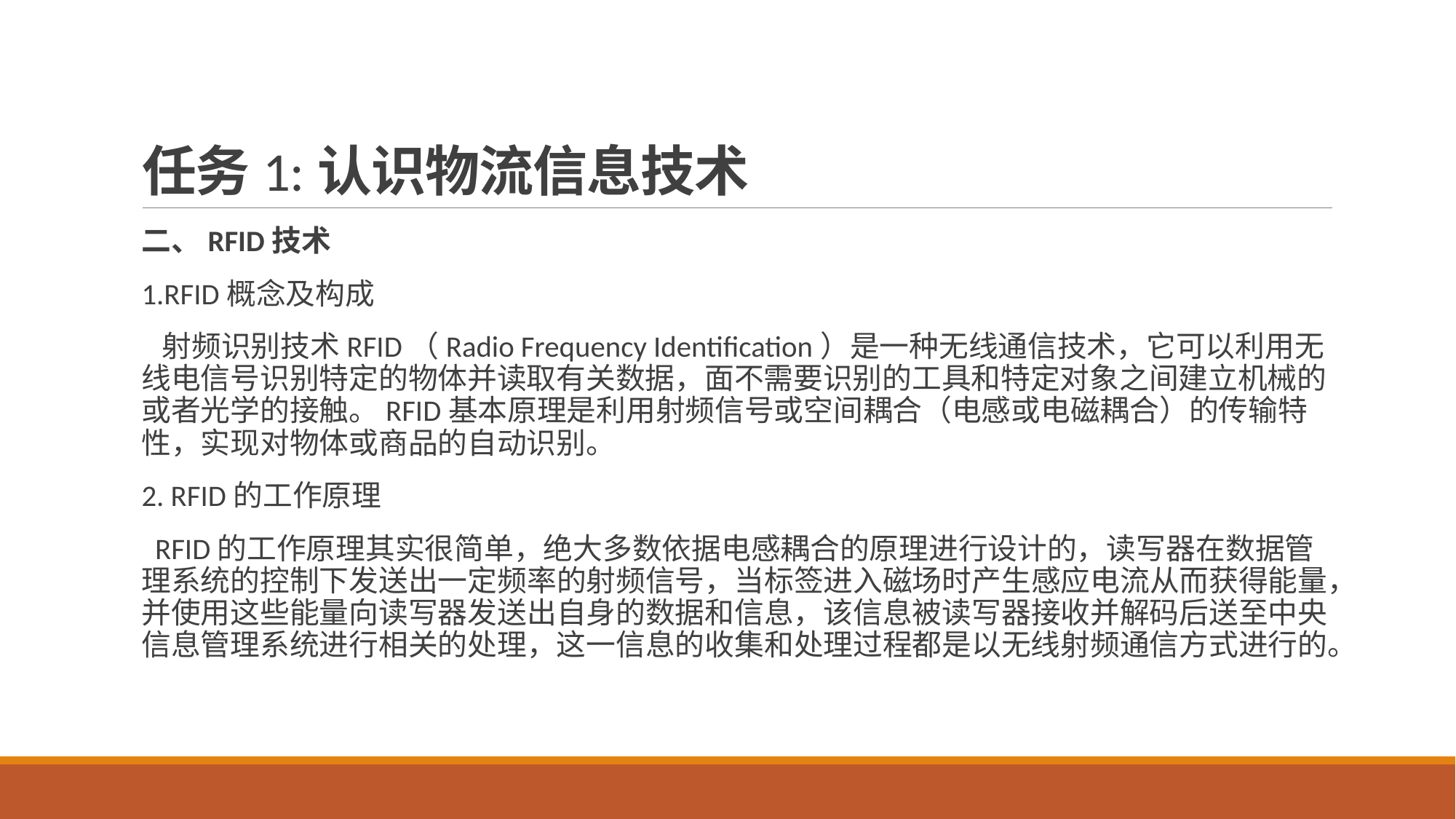

# 任务1:认识物流信息技术
二、RFID技术
1.RFID概念及构成
  射频识别技术RFID（Radio Frequency Identification）是一种无线通信技术，它可以利用无线电信号识别特定的物体并读取有关数据，面不需要识别的工具和特定对象之间建立机械的或者光学的接触。RFID基本原理是利用射频信号或空间耦合（电感或电磁耦合）的传输特性，实现对物体或商品的自动识别。
2. RFID的工作原理
  RFID的工作原理其实很简单，绝大多数依据电感耦合的原理进行设计的，读写器在数据管理系统的控制下发送出一定频率的射频信号，当标签进入磁场时产生感应电流从而获得能量，并使用这些能量向读写器发送出自身的数据和信息，该信息被读写器接收并解码后送至中央信息管理系统进行相关的处理，这一信息的收集和处理过程都是以无线射频通信方式进行的。